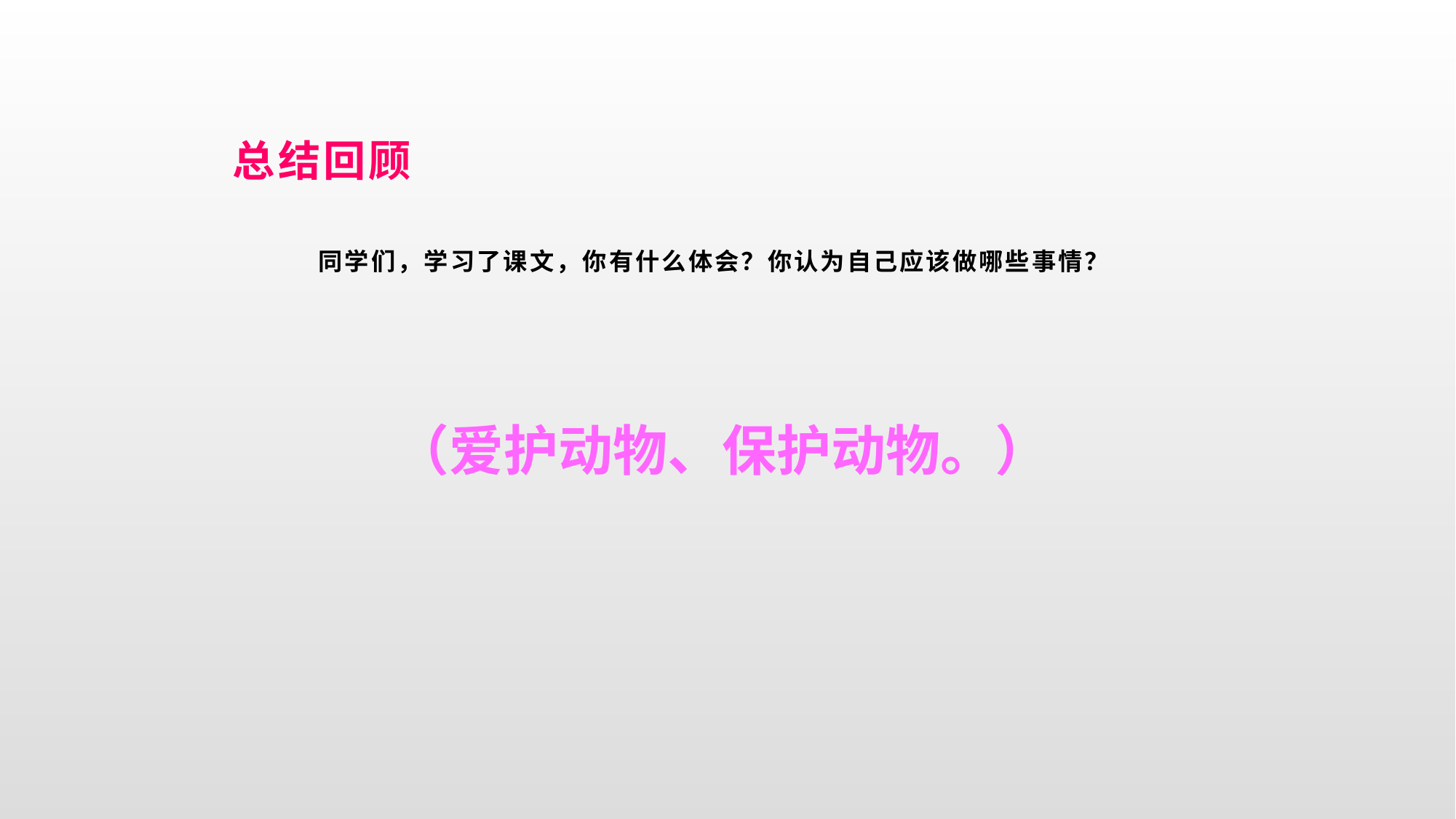

总结回顾
       同学们，学习了课文，你有什么体会？你认为自己应该做哪些事情？

（爱护动物、保护动物。）